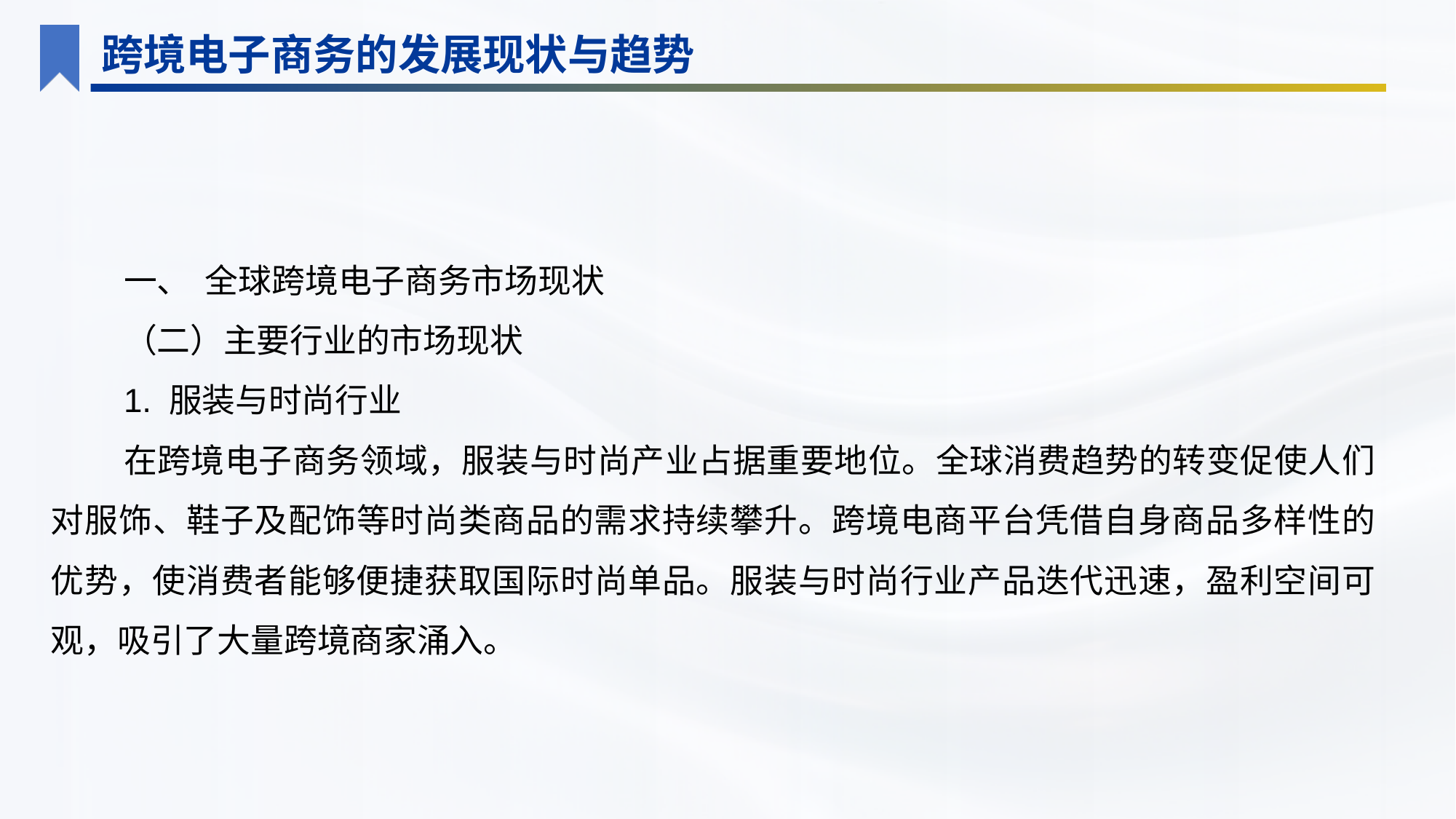

跨境电子商务的发展现状与趋势
一、  全球跨境电子商务市场现状
（二）主要行业的市场现状
1. 服装与时尚行业
在跨境电子商务领域，服装与时尚产业占据重要地位。全球消费趋势的转变促使人们对服饰、鞋子及配饰等时尚类商品的需求持续攀升。跨境电商平台凭借自身商品多样性的优势，使消费者能够便捷获取国际时尚单品。服装与时尚行业产品迭代迅速，盈利空间可观，吸引了大量跨境商家涌入。